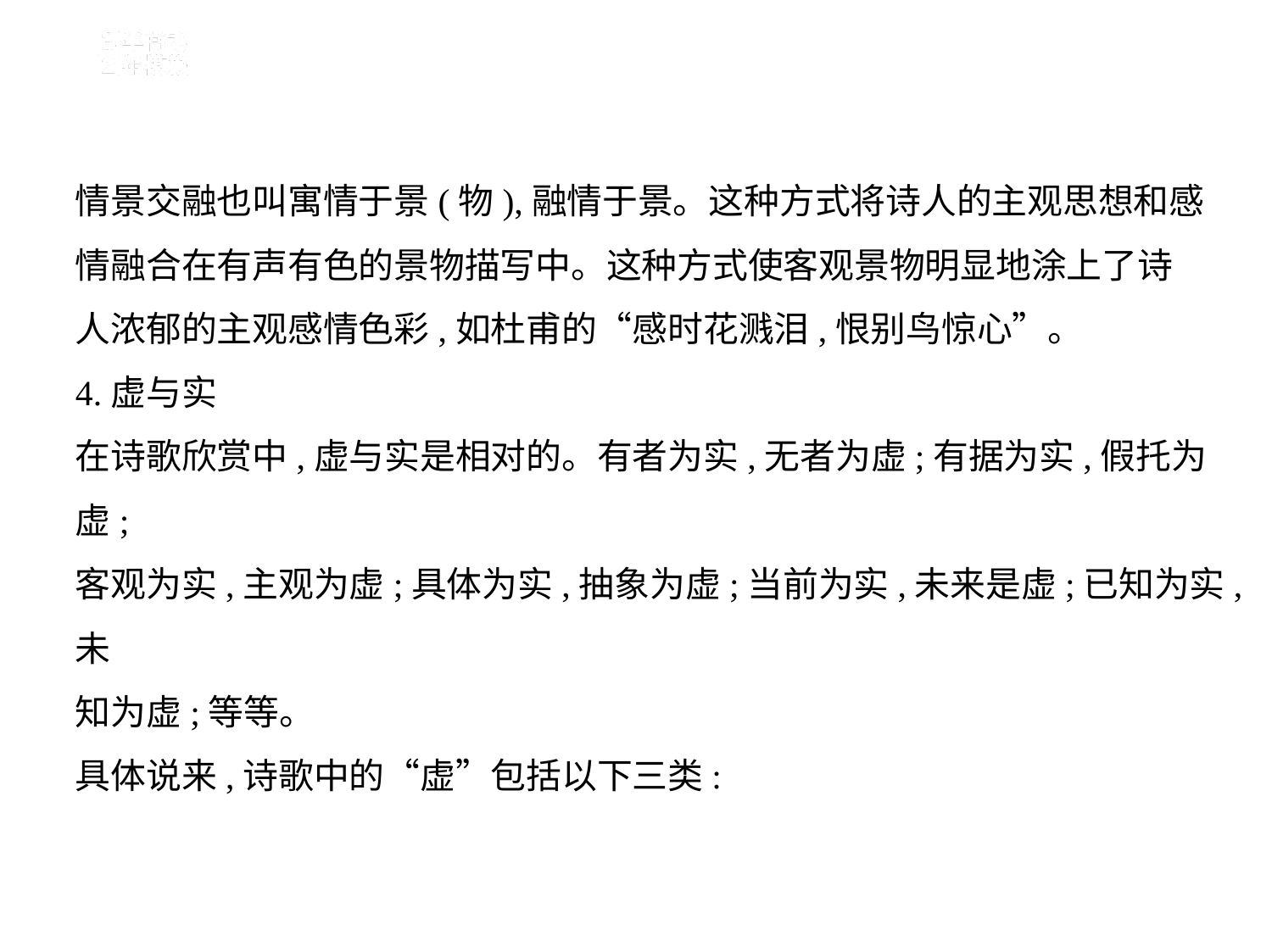

情景交融也叫寓情于景(物),融情于景。这种方式将诗人的主观思想和感
情融合在有声有色的景物描写中。这种方式使客观景物明显地涂上了诗
人浓郁的主观感情色彩,如杜甫的“感时花溅泪,恨别鸟惊心”。
4.虚与实
在诗歌欣赏中,虚与实是相对的。有者为实,无者为虚;有据为实,假托为虚;
客观为实,主观为虚;具体为实,抽象为虚;当前为实,未来是虚;已知为实,未
知为虚;等等。
具体说来,诗歌中的“虚”包括以下三类: